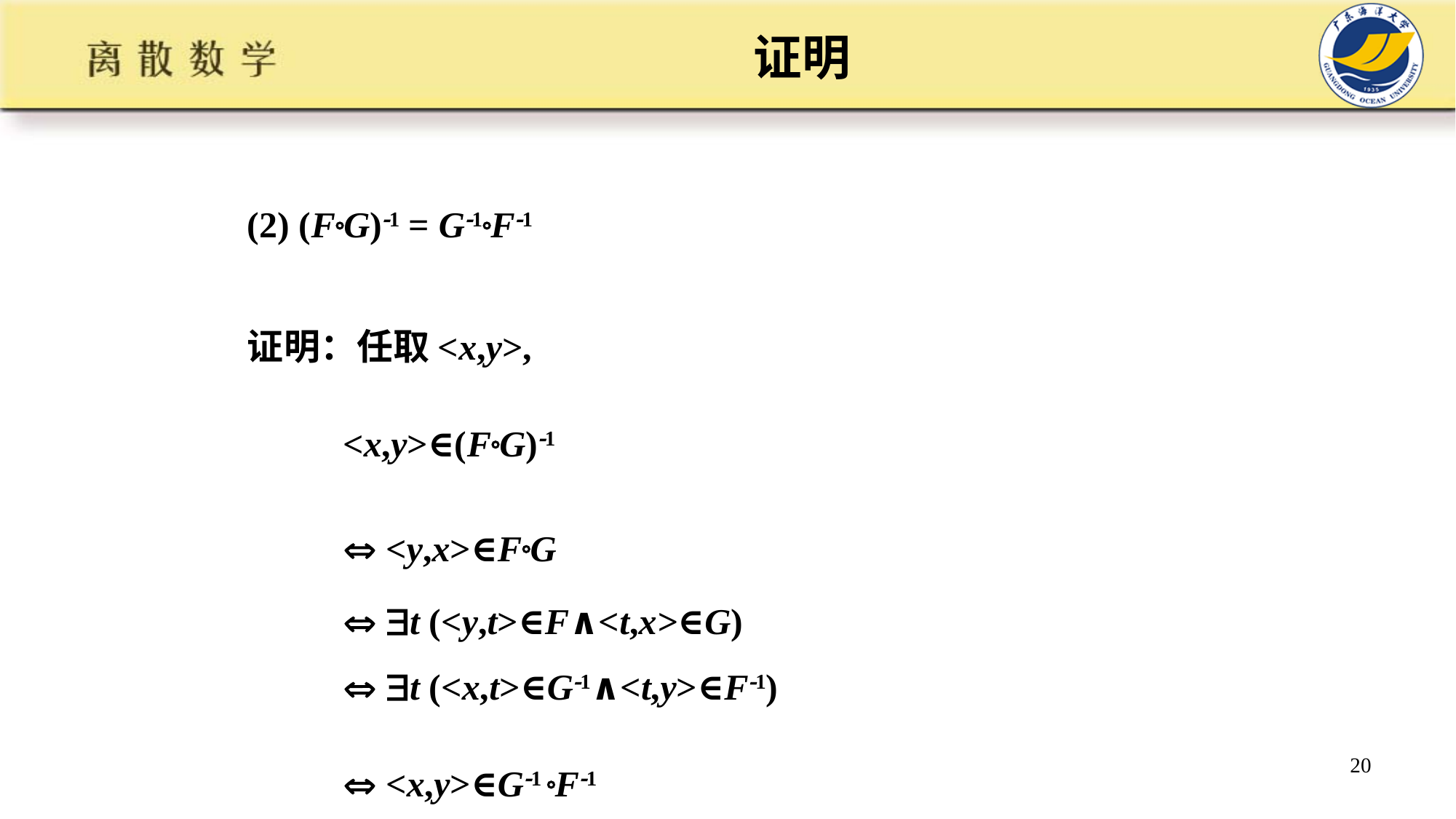

# 证明
(2) (F°G)−1 = G−1°F−1
证明：任取<x,y>,
      <x,y>∈(F°G)−1
      ⇔ <y,x>∈F°G
      ⇔ ∃t (<y,t>∈F∧<t,x>∈G)
      ⇔ ∃t (<x,t>∈G−1∧<t,y>∈F−1)
      ⇔ <x,y>∈G−1 °F−1
所以 (F ° G)−1 = G−1 °F−1

20